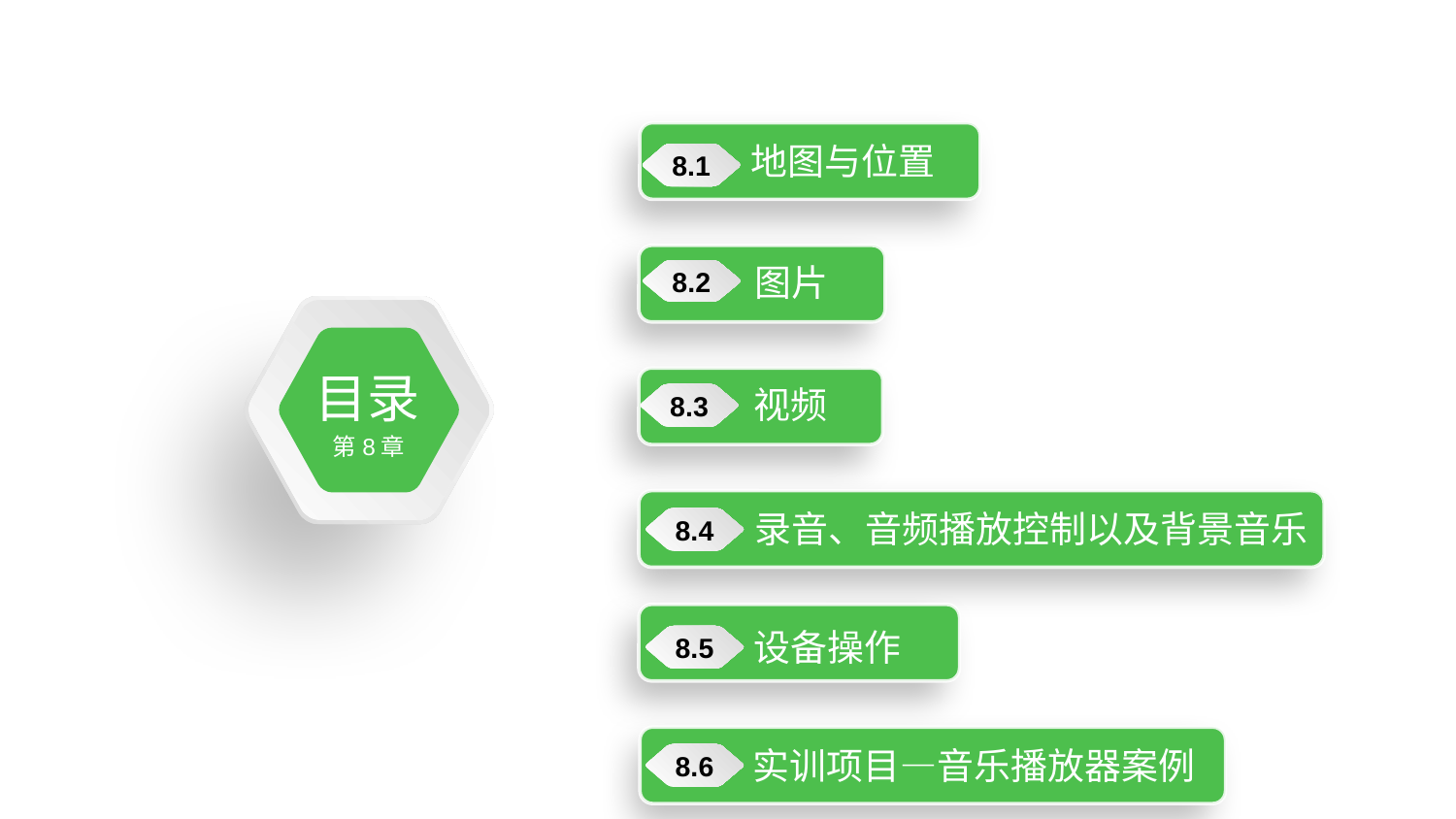

地图与位置
8.1

图片
8.2

目录
第8章

视频
8.3

录音、音频播放控制以及背景音乐
8.4

设备操作
8.5

实训项目—音乐播放器案例
8.6